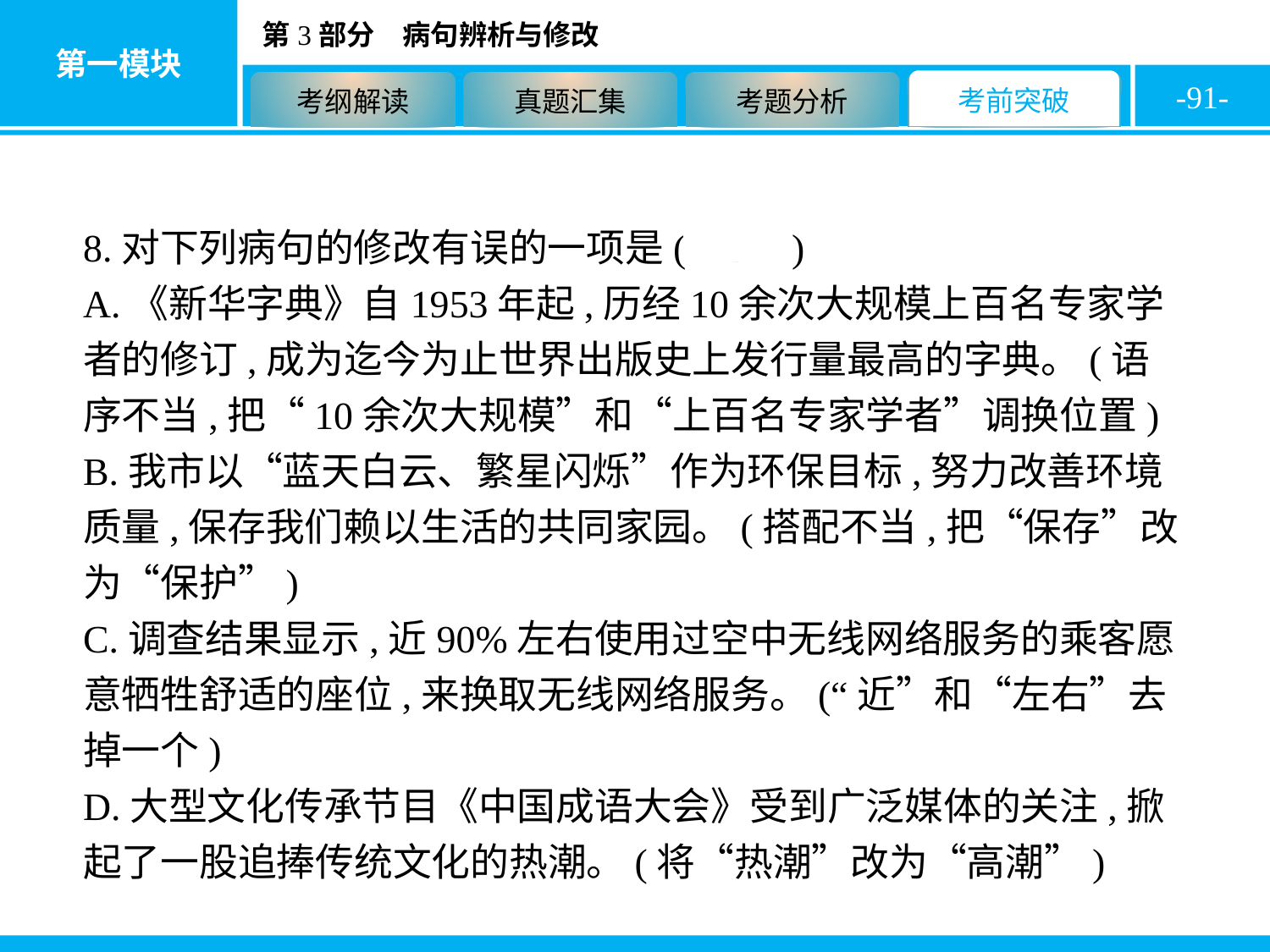

-91-
8.对下列病句的修改有误的一项是(    D    )
A.《新华字典》自1953年起,历经10余次大规模上百名专家学者的修订,成为迄今为止世界出版史上发行量最高的字典。(语序不当,把“10余次大规模”和“上百名专家学者”调换位置)
B.我市以“蓝天白云、繁星闪烁”作为环保目标,努力改善环境质量,保存我们赖以生活的共同家园。(搭配不当,把“保存”改为“保护”)
C.调查结果显示,近90%左右使用过空中无线网络服务的乘客愿意牺牲舒适的座位,来换取无线网络服务。(“近”和“左右”去掉一个)
D.大型文化传承节目《中国成语大会》受到广泛媒体的关注,掀起了一股追捧传统文化的热潮。(将“热潮”改为“高潮”)